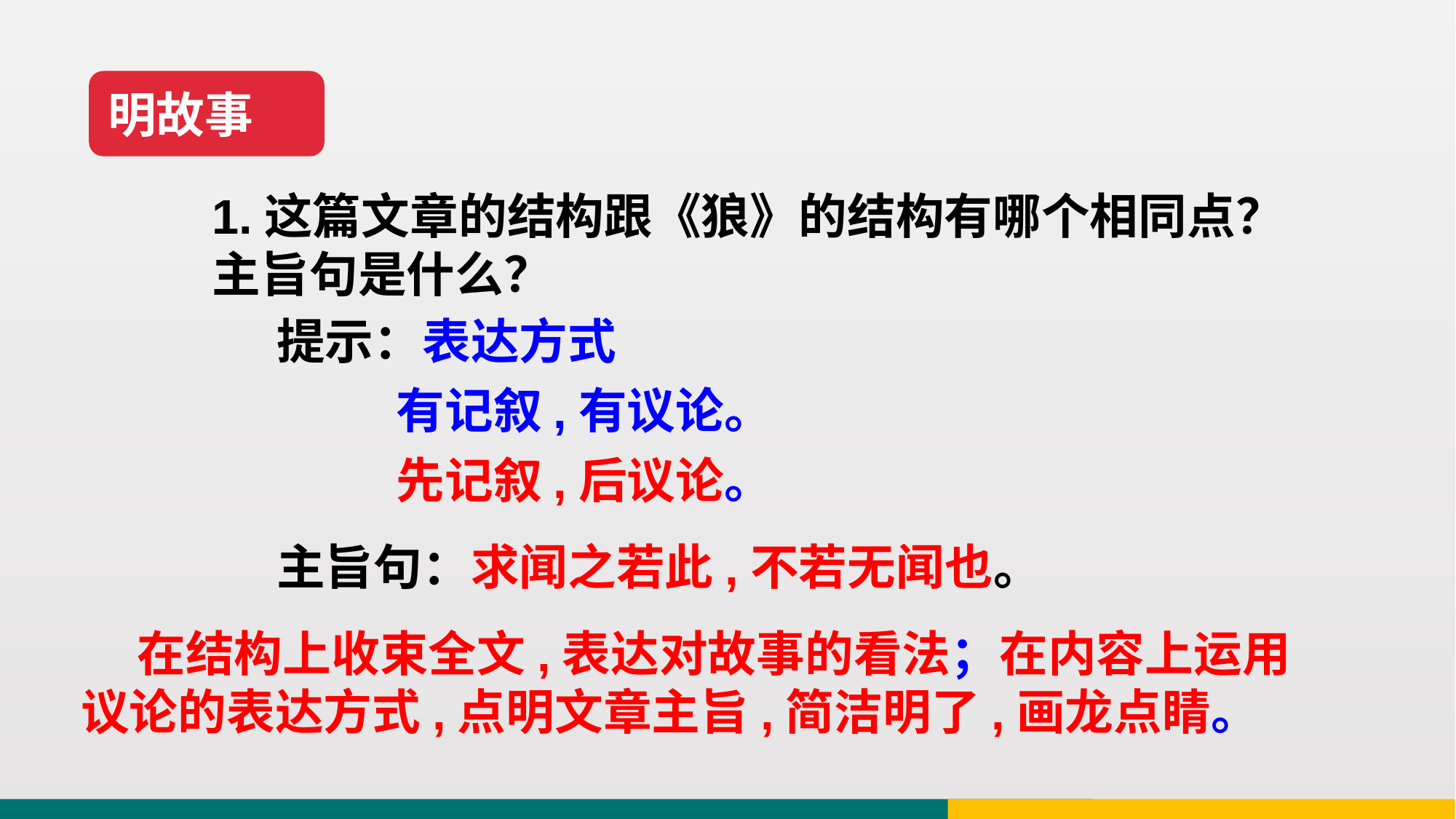

明故事
1.这篇文章的结构跟《狼》的结构有哪个相同点？主旨句是什么？

提示：表达方式
有记叙,有议论。
先记叙,后议论。
主旨句：求闻之若此,不若无闻也。
    在结构上收束全文,表达对故事的看法；在内容上运用议论的表达方式,点明文章主旨,简洁明了,画龙点睛。